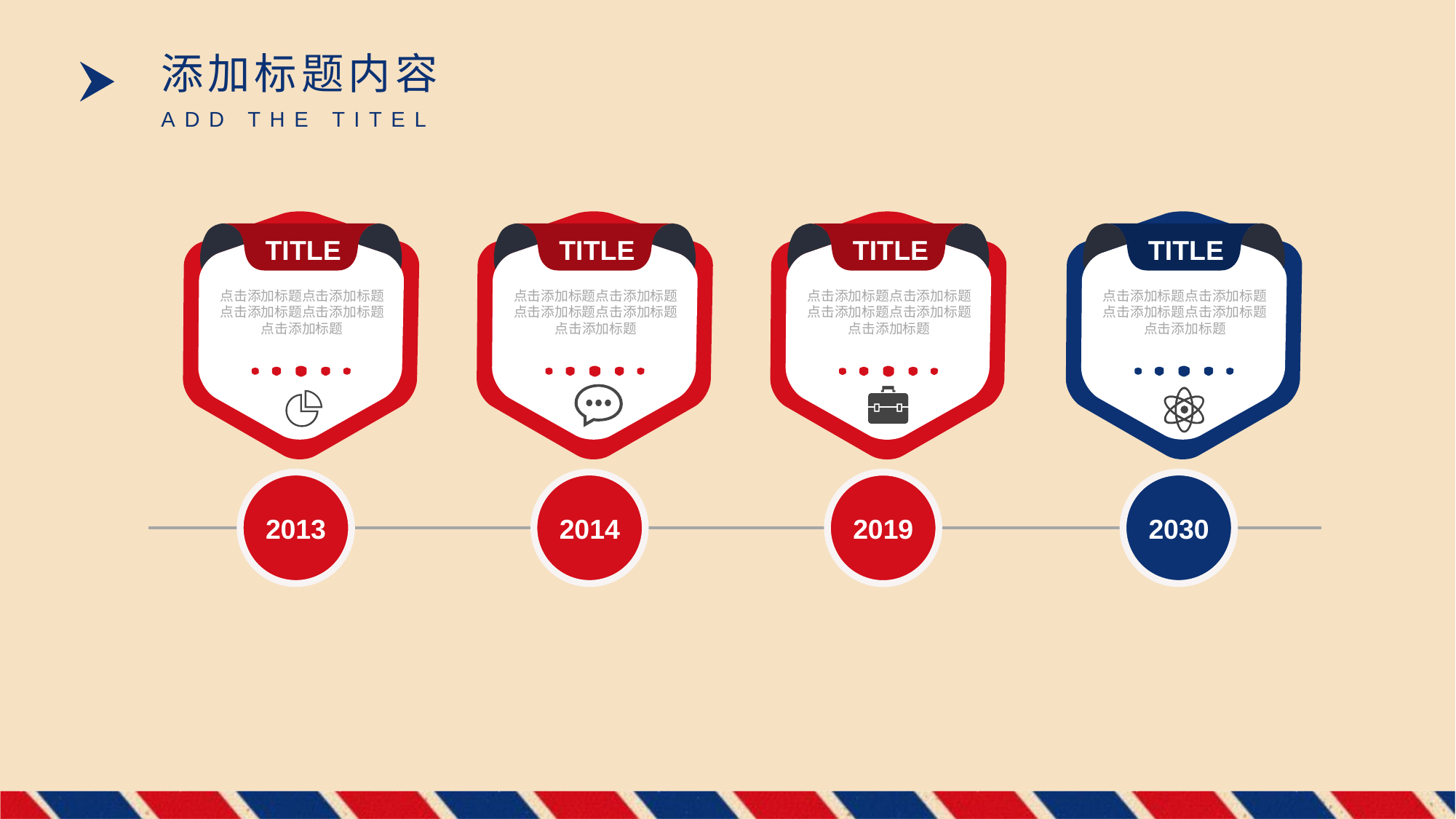

添加标题内容

ADD THE TITEL

TITLE
TITLE
TITLE
TITLE
点击添加标题点击添加标题点击添加标题点击添加标题点击添加标题
点击添加标题点击添加标题点击添加标题点击添加标题点击添加标题
点击添加标题点击添加标题点击添加标题点击添加标题点击添加标题
点击添加标题点击添加标题点击添加标题点击添加标题点击添加标题

2013
2014
2030
2019